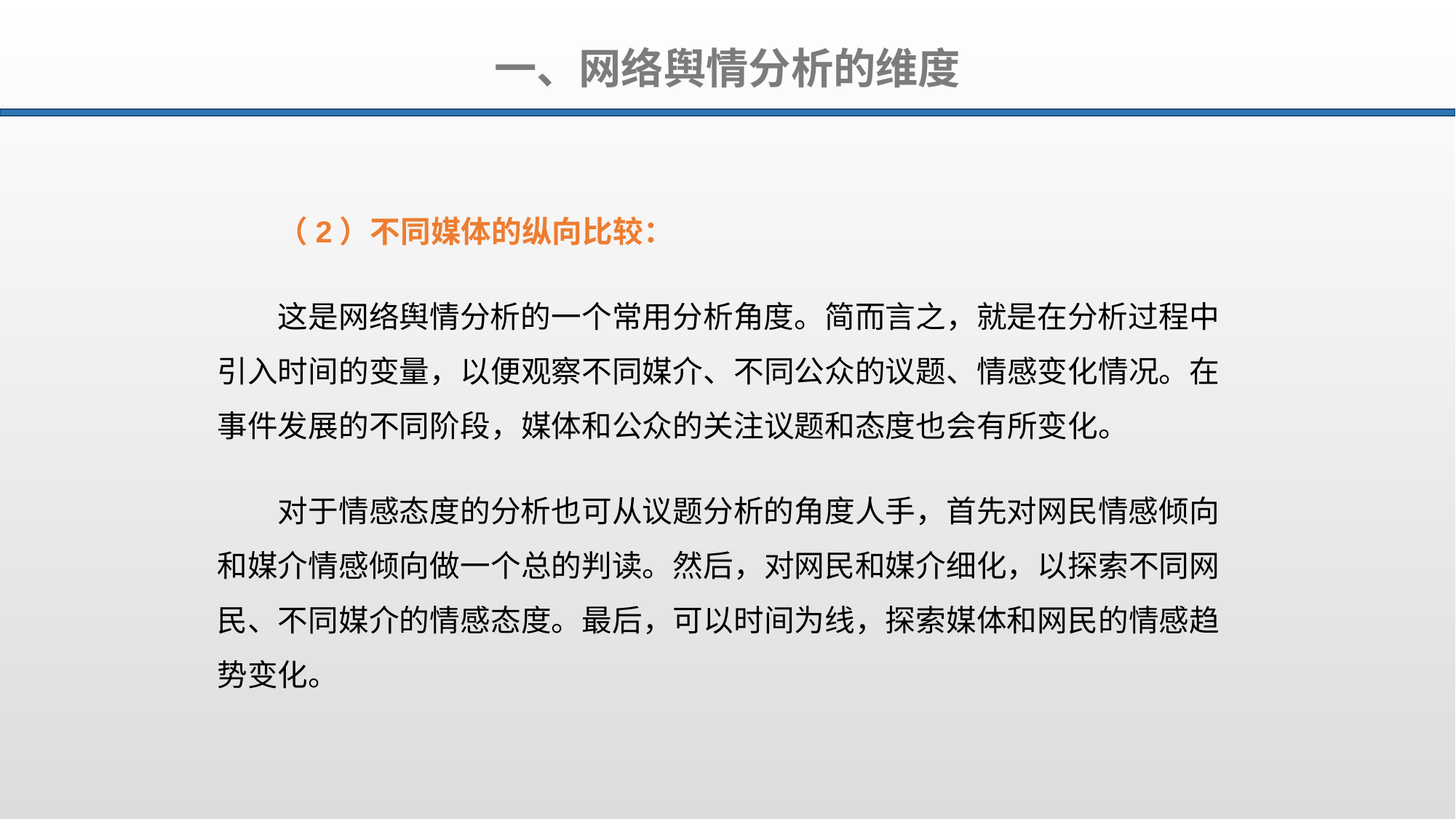

一、网络舆情分析的维度

（2）不同媒体的纵向比较：
这是网络舆情分析的一个常用分析角度。简而言之，就是在分析过程中引入时间的变量，以便观察不同媒介、不同公众的议题、情感变化情况。在事件发展的不同阶段，媒体和公众的关注议题和态度也会有所变化。
对于情感态度的分析也可从议题分析的角度人手，首先对网民情感倾向和媒介情感倾向做一个总的判读。然后，对网民和媒介细化，以探索不同网民、不同媒介的情感态度。最后，可以时间为线，探索媒体和网民的情感趋势变化。